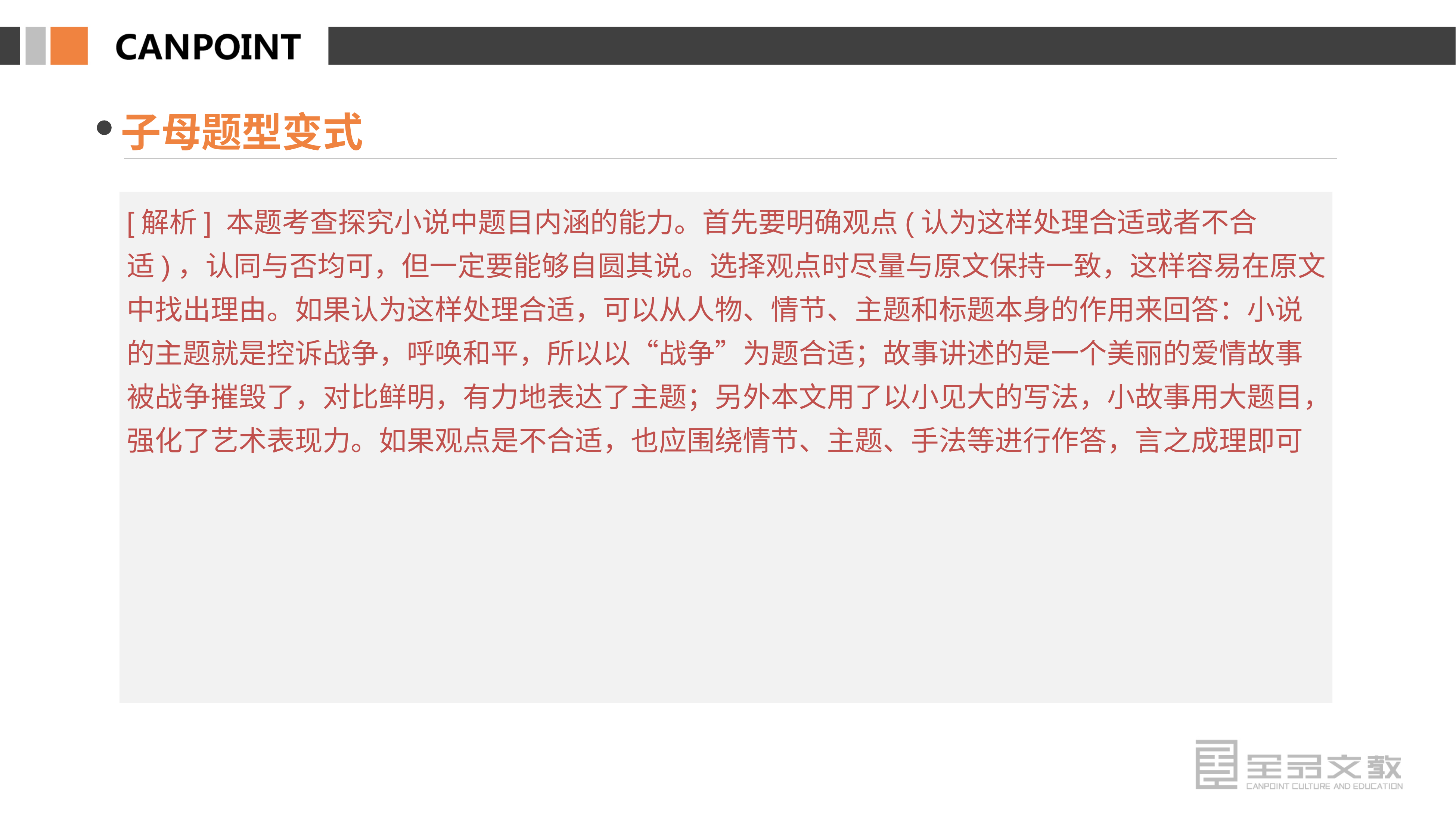

子母题型变式

[解析] 本题考查探究小说中题目内涵的能力。首先要明确观点(认为这样处理合适或者不合适)，认同与否均可，但一定要能够自圆其说。选择观点时尽量与原文保持一致，这样容易在原文中找出理由。如果认为这样处理合适，可以从人物、情节、主题和标题本身的作用来回答：小说的主题就是控诉战争，呼唤和平，所以以“战争”为题合适；故事讲述的是一个美丽的爱情故事被战争摧毁了，对比鲜明，有力地表达了主题；另外本文用了以小见大的写法，小故事用大题目，强化了艺术表现力。如果观点是不合适，也应围绕情节、主题、手法等进行作答，言之成理即可